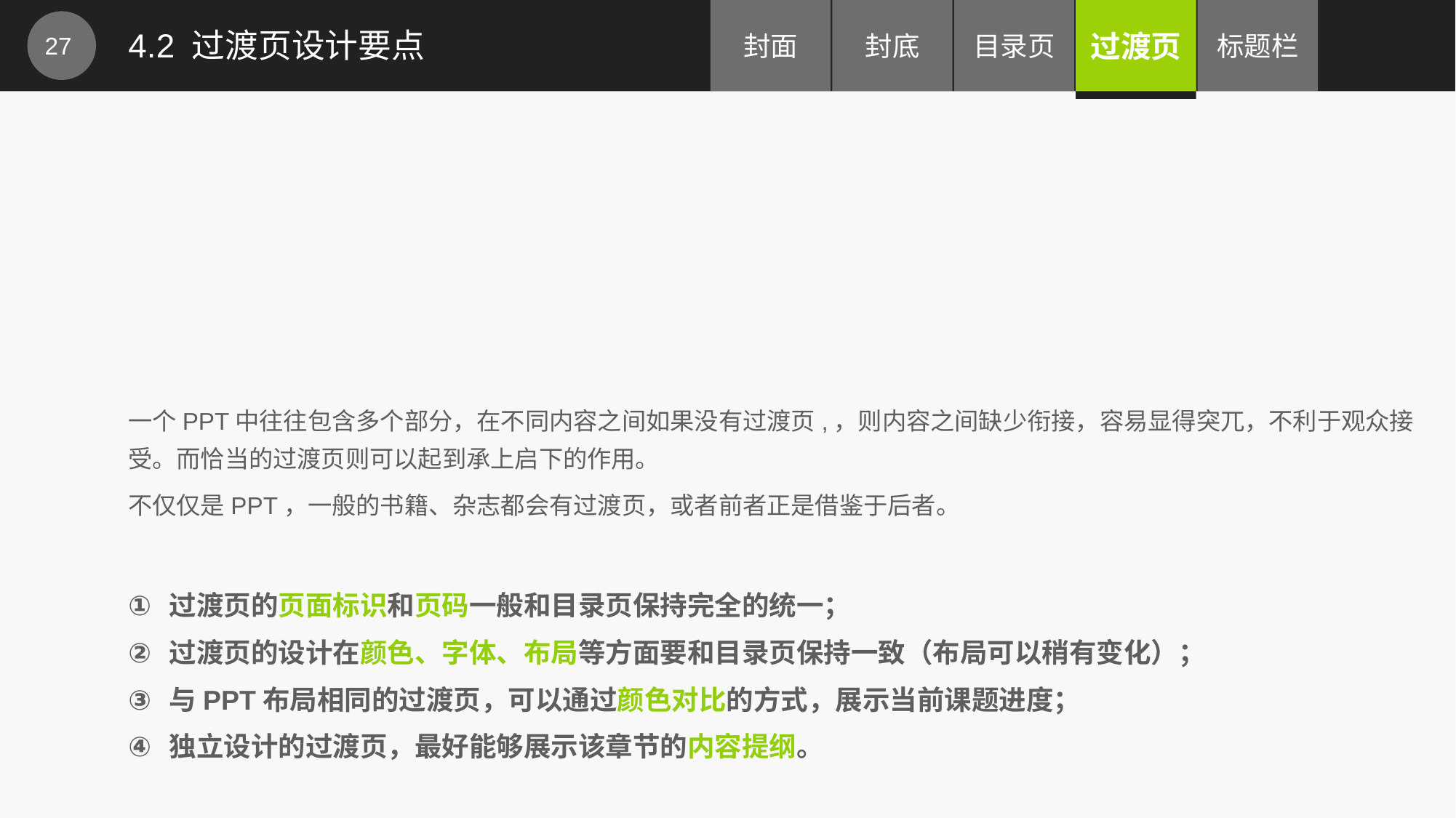

4.2 过渡页设计要点
一个PPT中往往包含多个部分，在不同内容之间如果没有过渡页,，则内容之间缺少衔接，容易显得突兀，不利于观众接受。而恰当的过渡页则可以起到承上启下的作用。
不仅仅是PPT，一般的书籍、杂志都会有过渡页，或者前者正是借鉴于后者。
过渡页的页面标识和页码一般和目录页保持完全的统一；
过渡页的设计在颜色、字体、布局等方面要和目录页保持一致（布局可以稍有变化）；
与PPT布局相同的过渡页，可以通过颜色对比的方式，展示当前课题进度；
独立设计的过渡页，最好能够展示该章节的内容提纲。